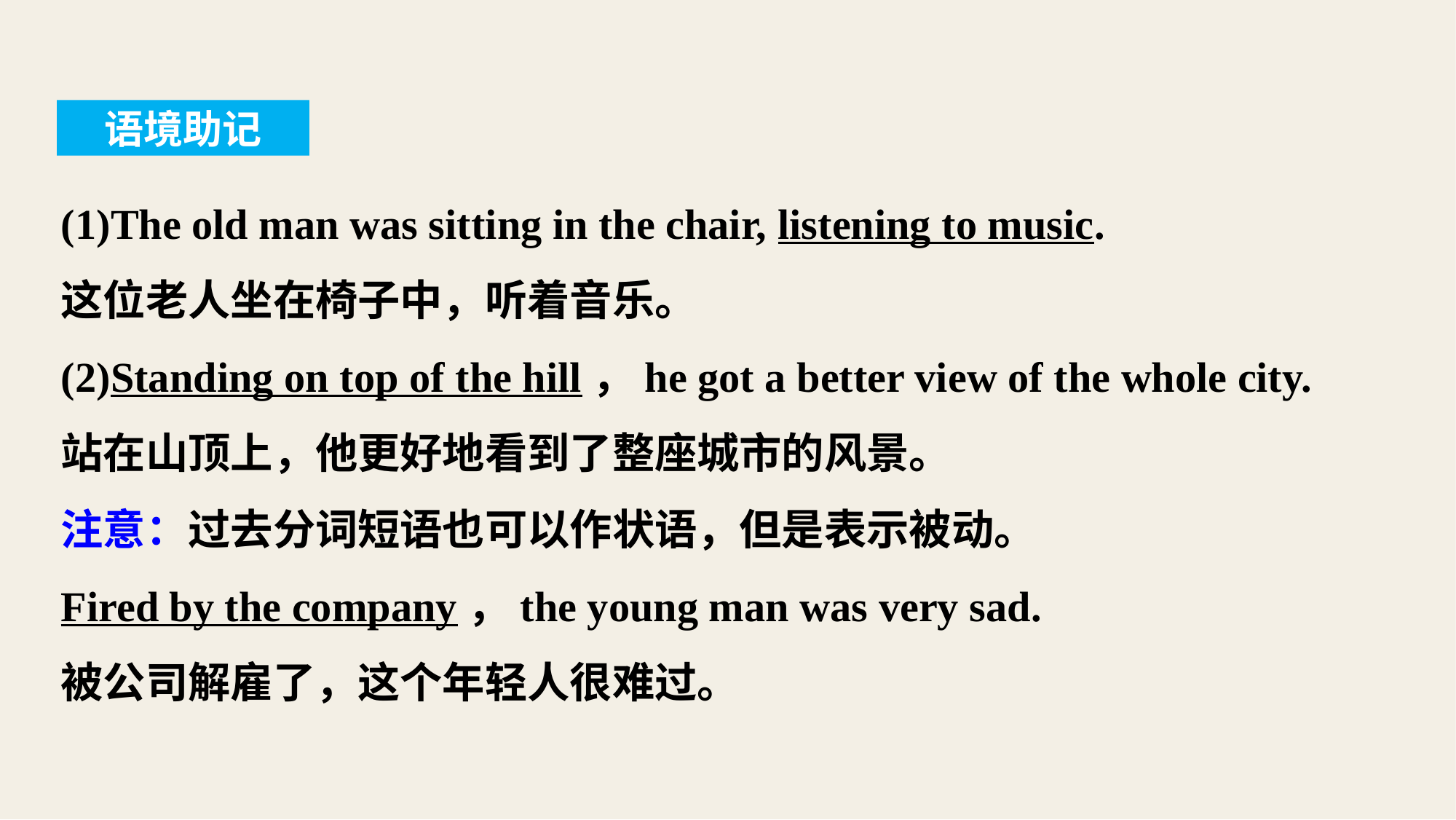

语境助记
(1)The old man was sitting in the chair, listening to music.
这位老人坐在椅子中，听着音乐。
(2)Standing on top of the hill，he got a better view of the whole city.
站在山顶上，他更好地看到了整座城市的风景。
注意：过去分词短语也可以作状语，但是表示被动。
Fired by the company，the young man was very sad.
被公司解雇了，这个年轻人很难过。